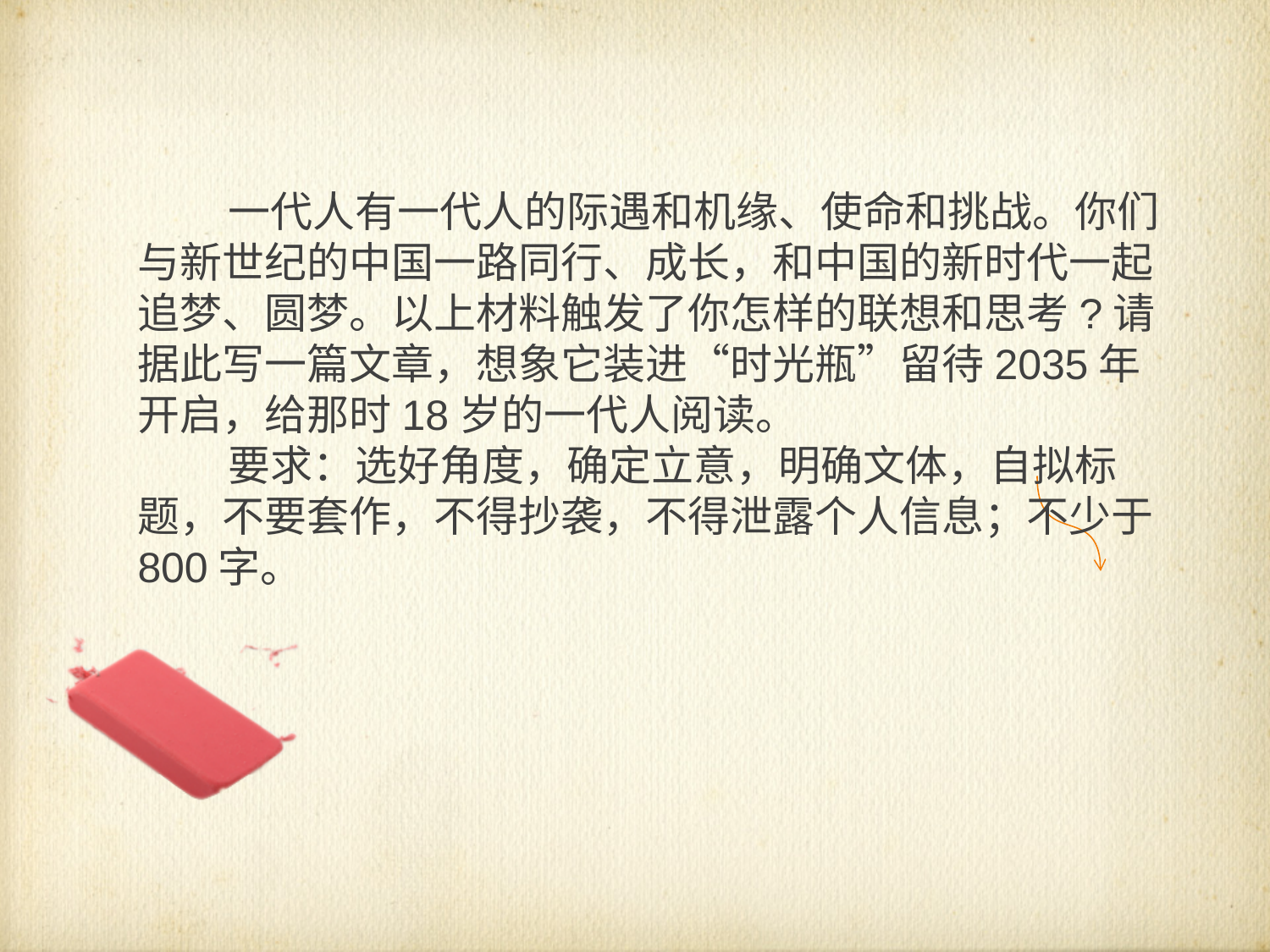

一代人有一代人的际遇和机缘、使命和挑战。你们与新世纪的中国一路同行、成长，和中国的新时代一起追梦、圆梦。以上材料触发了你怎样的联想和思考?请据此写一篇文章，想象它装进“时光瓶”留待2035年开启，给那时18岁的一代人阅读。
    要求：选好角度，确定立意，明确文体，自拟标题，不要套作，不得抄袭，不得泄露个人信息；不少于800字。